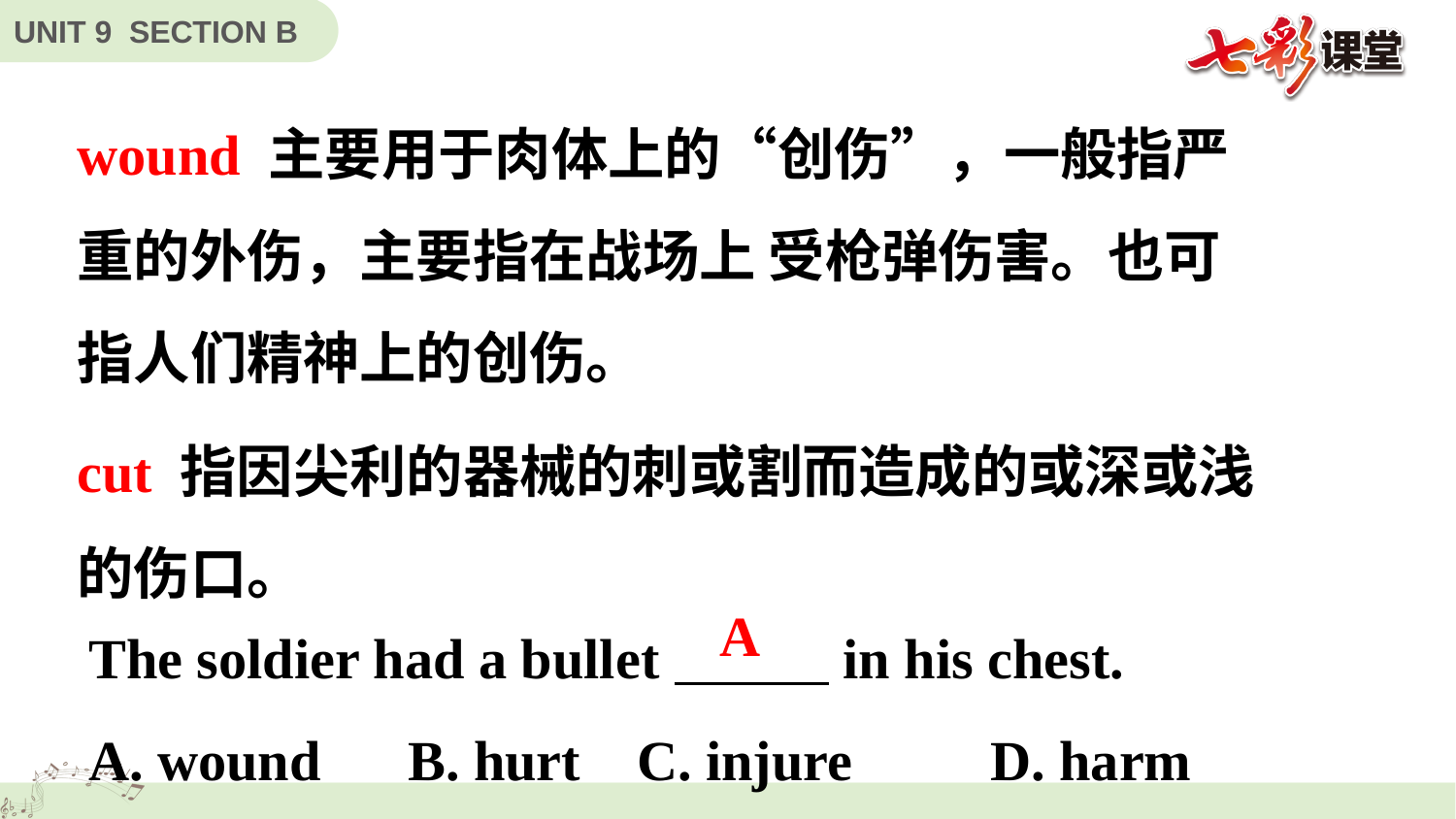

wound 主要用于肉体上的“创伤”，一般指严重的外伤，主要指在战场上 受枪弹伤害。也可指人们精神上的创伤。
cut 指因尖利的器械的刺或割而造成的或深或浅的伤口。
The soldier had a bullet             in his chest.
A. wound	  B. hurt    C. injure	  D. harm
A